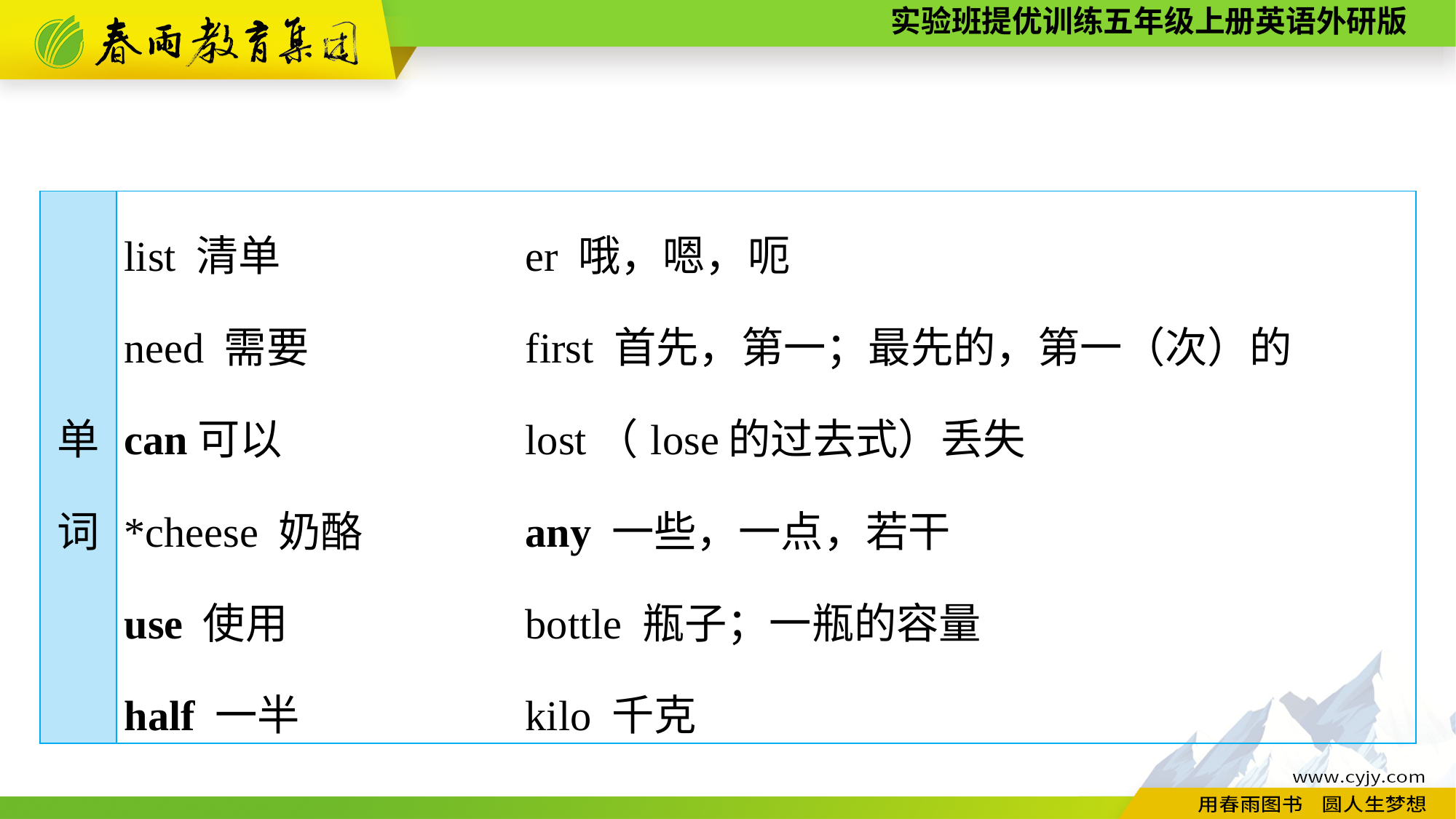

| 单 词 | list 清单 er 哦，嗯，呃 need 需要 first 首先，第一；最先的，第一（次）的 can可以 lost（lose的过去式）丢失 \*cheese 奶酪 any 一些，一点，若干 use 使用 bottle 瓶子；一瓶的容量 half 一半 kilo 千克 |
| --- | --- |